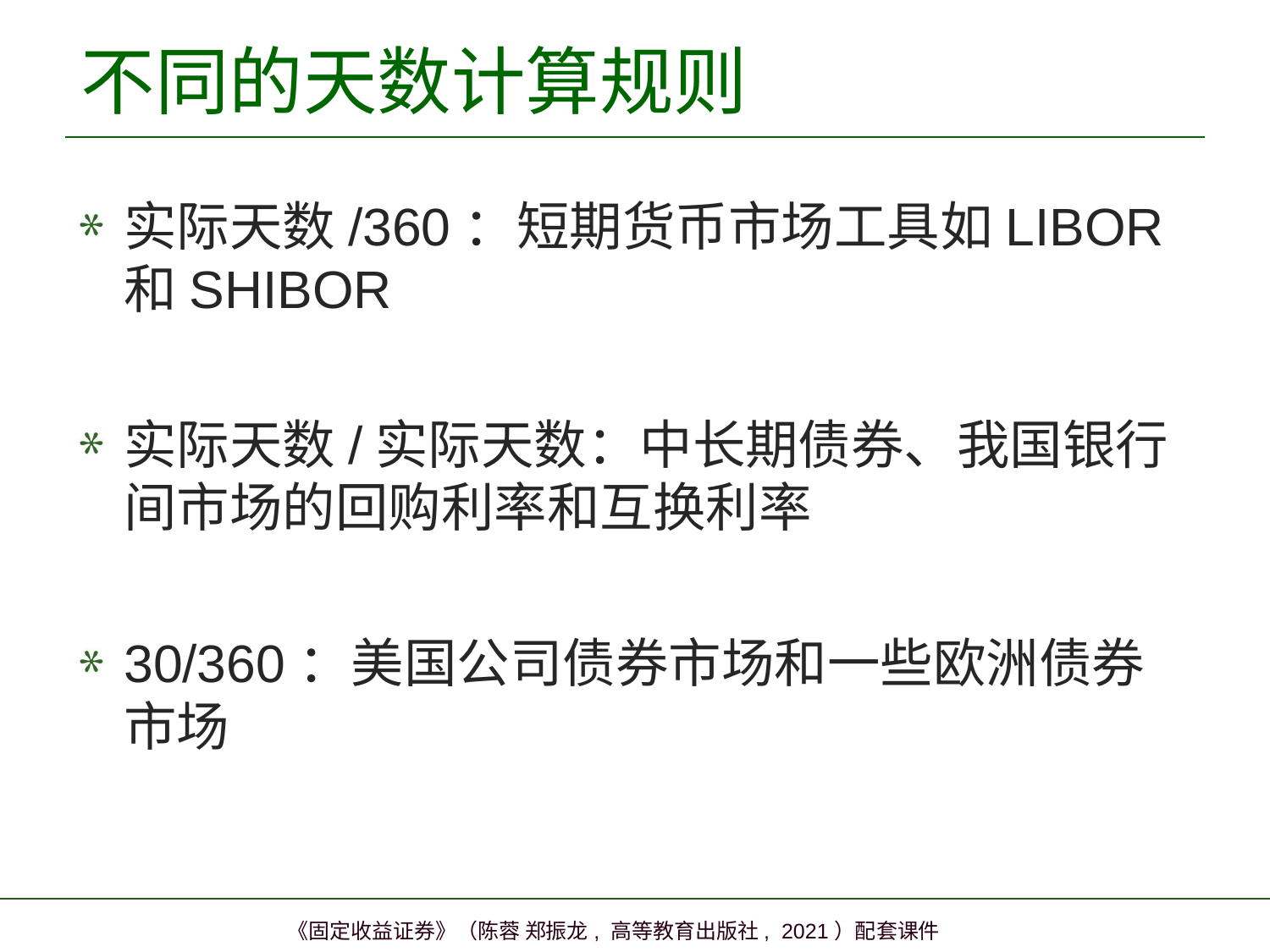

# 不同的天数计算规则
实际天数/360：短期货币市场工具如LIBOR和SHIBOR

实际天数/实际天数：中长期债券、我国银行间市场的回购利率和互换利率

30/360：美国公司债券市场和一些欧洲债券市场

18